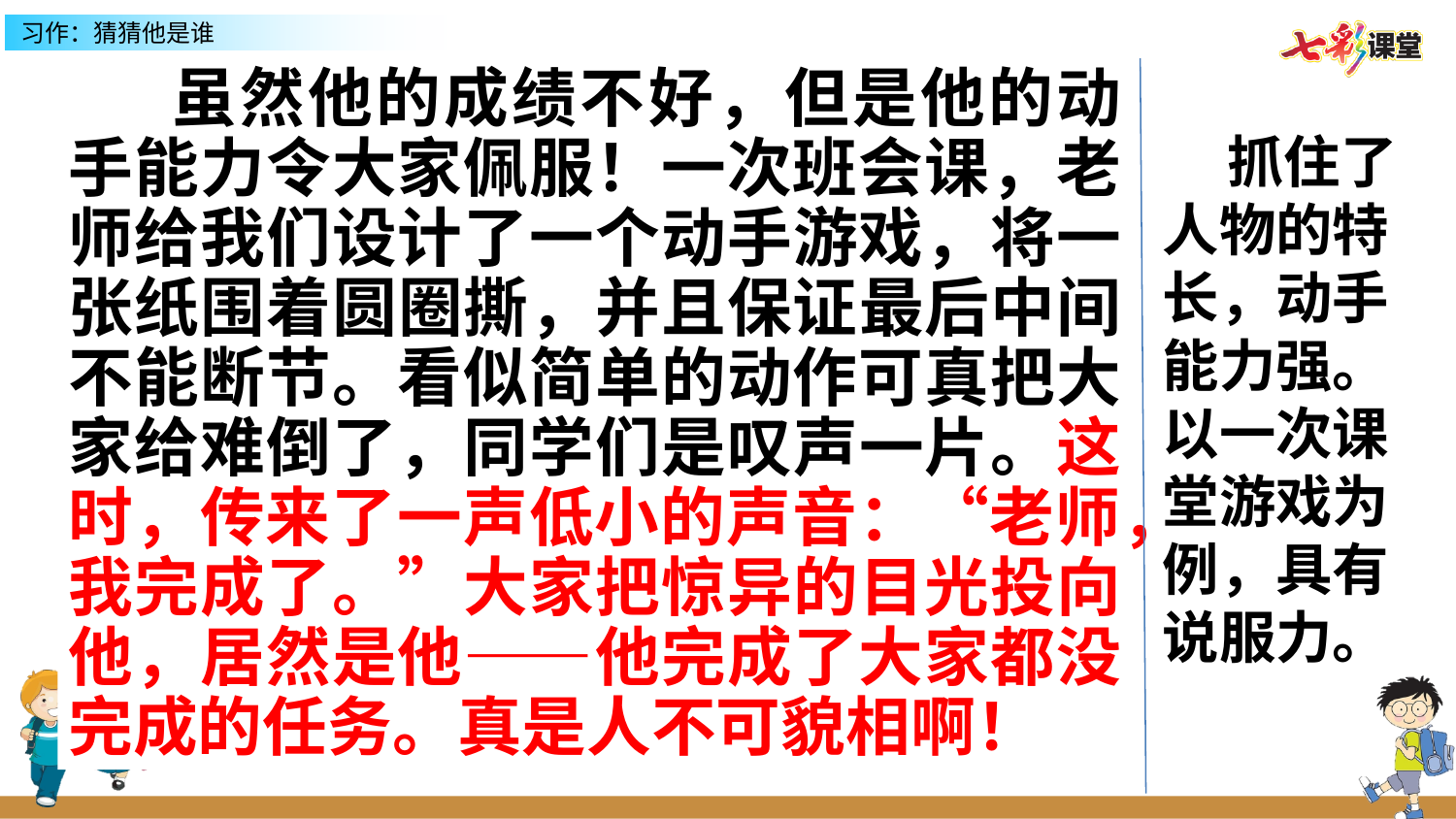

虽然他的成绩不好，但是他的动手能力令大家佩服！一次班会课，老师给我们设计了一个动手游戏，将一张纸围着圆圈撕，并且保证最后中间不能断节。看似简单的动作可真把大家给难倒了，同学们是叹声一片。这时，传来了一声低小的声音：“老师，我完成了。”大家把惊异的目光投向他，居然是他——他完成了大家都没完成的任务。真是人不可貌相啊！
    抓住了人物的特长，动手能力强。以一次课堂游戏为例，具有说服力。